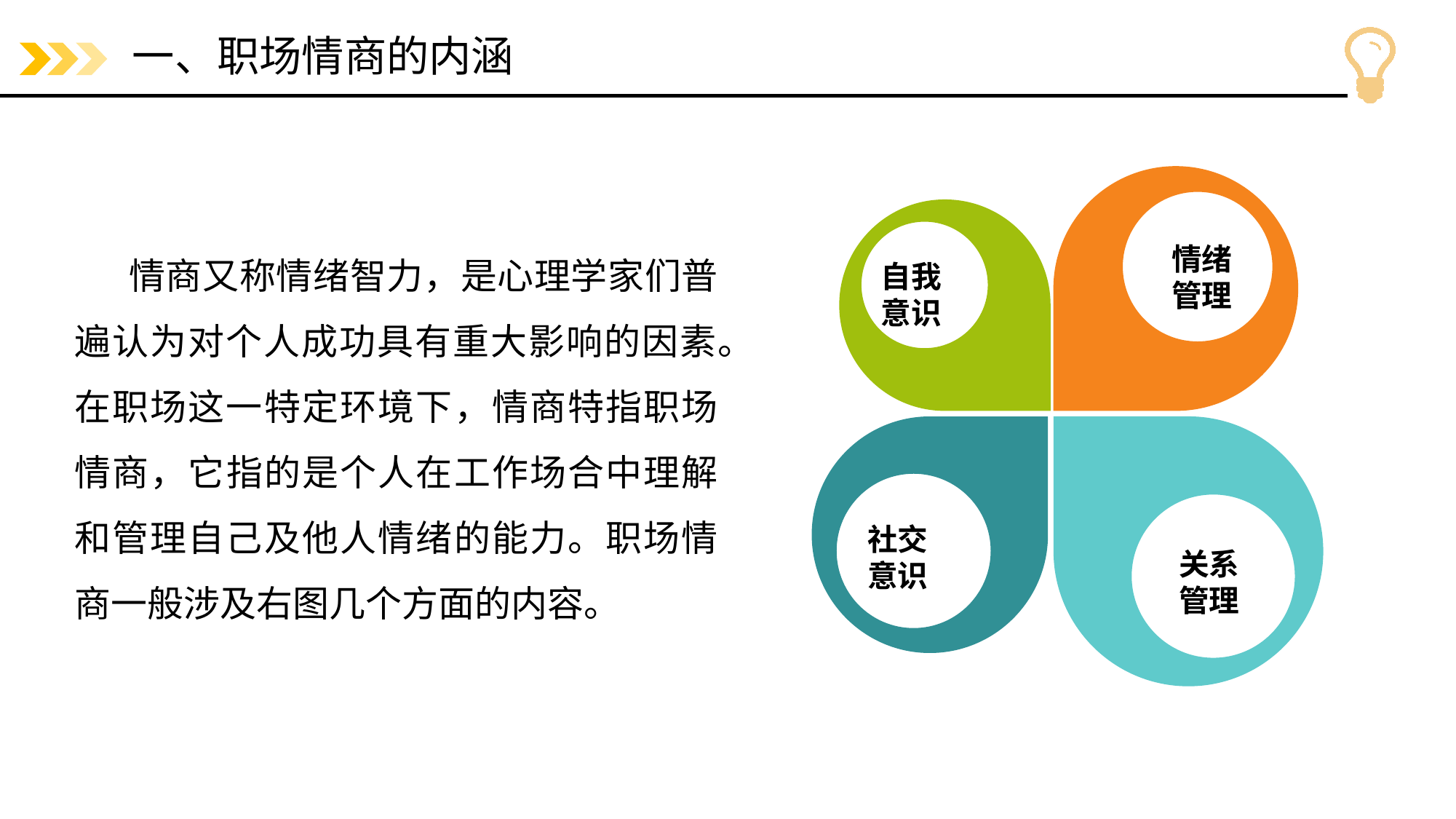

21
# 一、职场情商的内涵

情绪
管理

自我
意识

关系
管理

社交
意识
情商又称情绪智力，是心理学家们普遍认为对个人成功具有重大影响的因素。在职场这一特定环境下，情商特指职场情商，它指的是个人在工作场合中理解和管理自己及他人情绪的能力。职场情商一般涉及右图几个方面的内容。